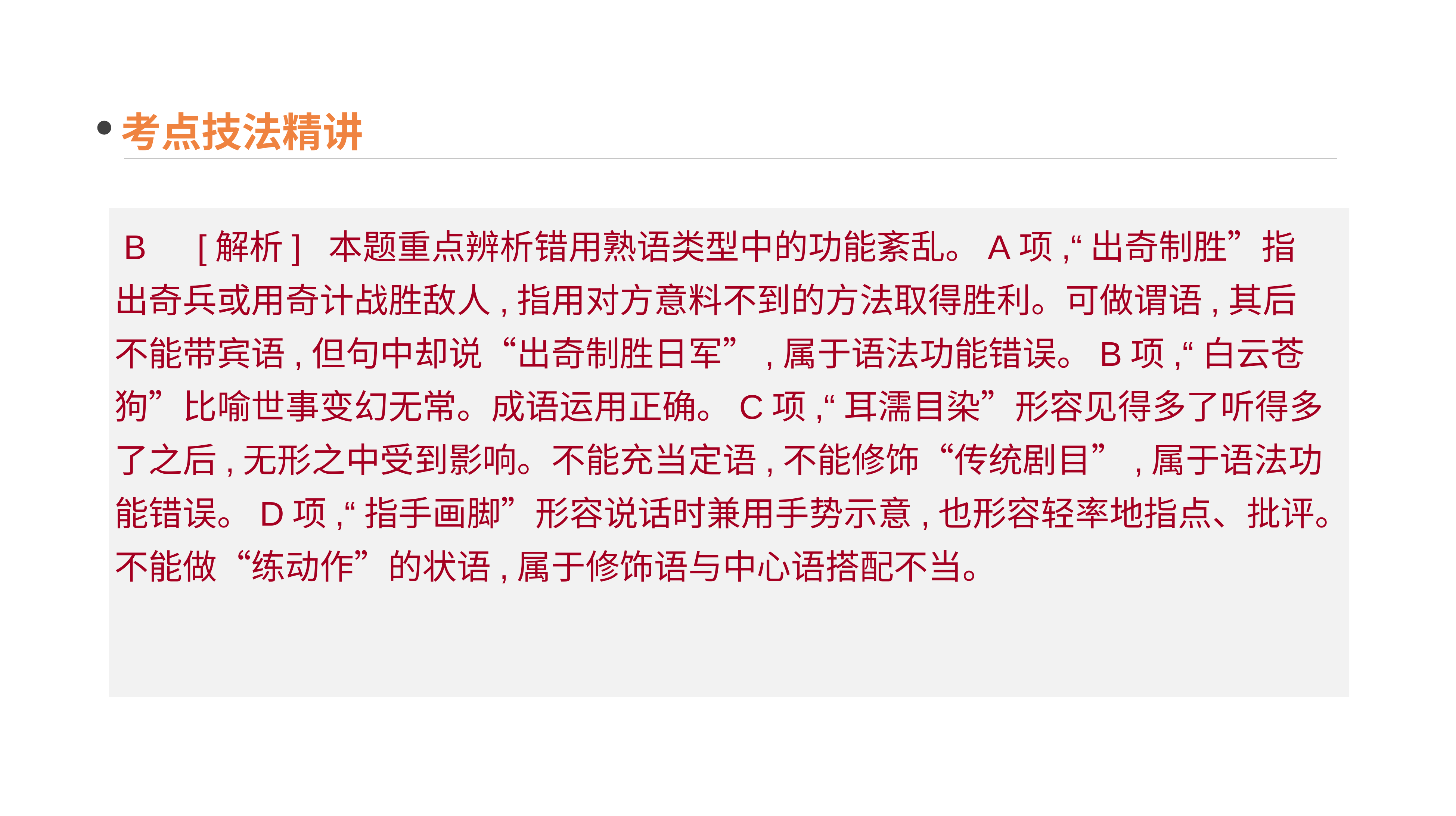

考点技法精讲

 B　[解析]  本题重点辨析错用熟语类型中的功能紊乱。A项,“出奇制胜”指出奇兵或用奇计战胜敌人,指用对方意料不到的方法取得胜利。可做谓语,其后不能带宾语,但句中却说“出奇制胜日军”,属于语法功能错误。B项,“白云苍狗”比喻世事变幻无常。成语运用正确。C项,“耳濡目染”形容见得多了听得多了之后,无形之中受到影响。不能充当定语,不能修饰“传统剧目”,属于语法功能错误。D项,“指手画脚”形容说话时兼用手势示意,也形容轻率地指点、批评。不能做“练动作”的状语,属于修饰语与中心语搭配不当。